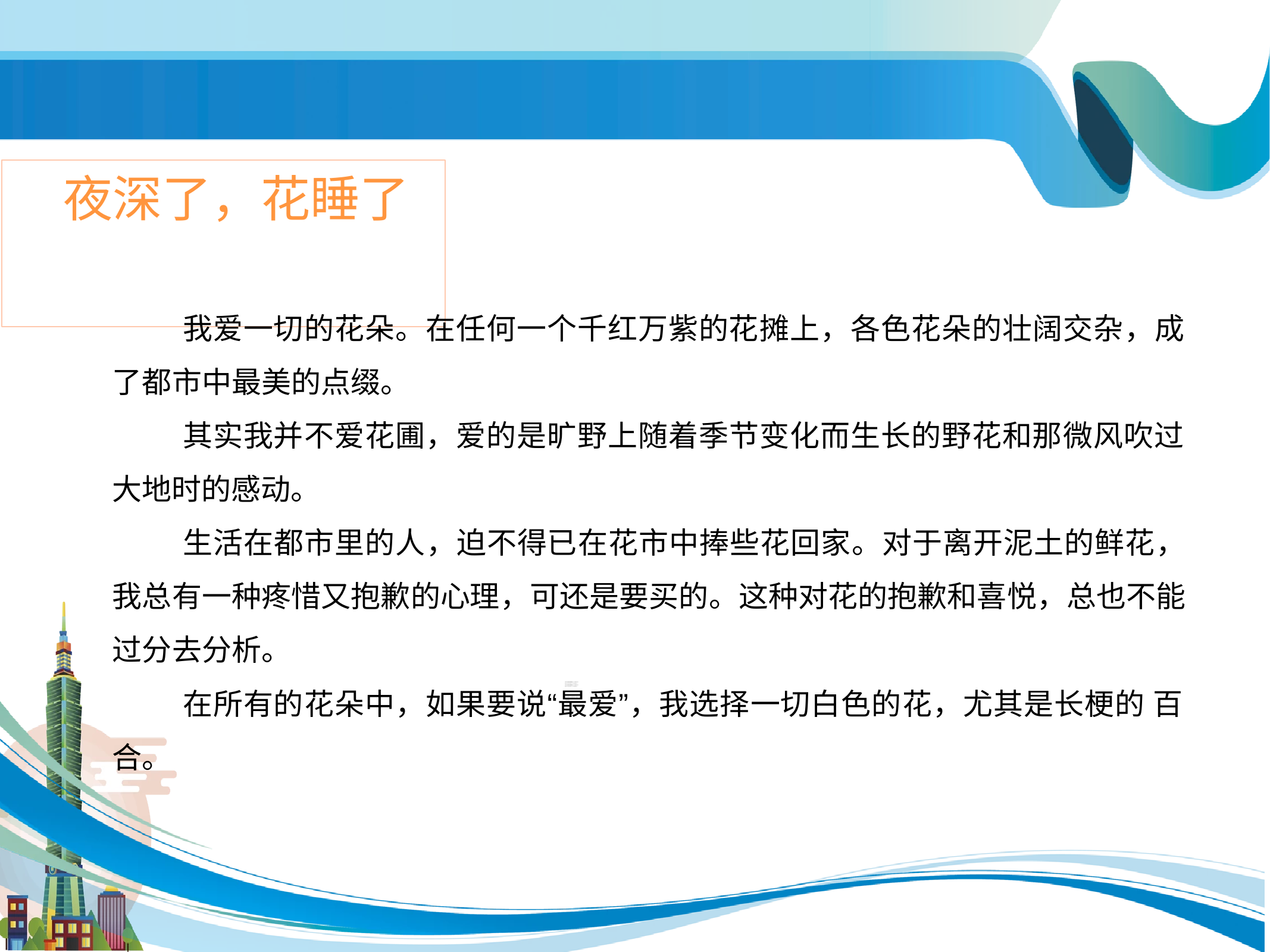

# 夜深了，花睡了
我爱一切的花朵。在任何一个千红万紫的花摊上，各色花朵的壮阔交杂，成 了都市中最美的点缀。
其实我并不爱花圃，爱的是旷野上随着季节变化而生长的野花和那微风吹过 大地时的感动。
生活在都市里的人，迫不得已在花市中捧些花回家。对于离开泥土的鲜花， 我总有一种疼惜又抱歉的心理，可还是要买的。这种对花的抱歉和喜悦，总也不能 过分去分析。
在所有的花朵中，如果要说“最爱”，我选择一切白色的花，尤其是长梗的 百合。